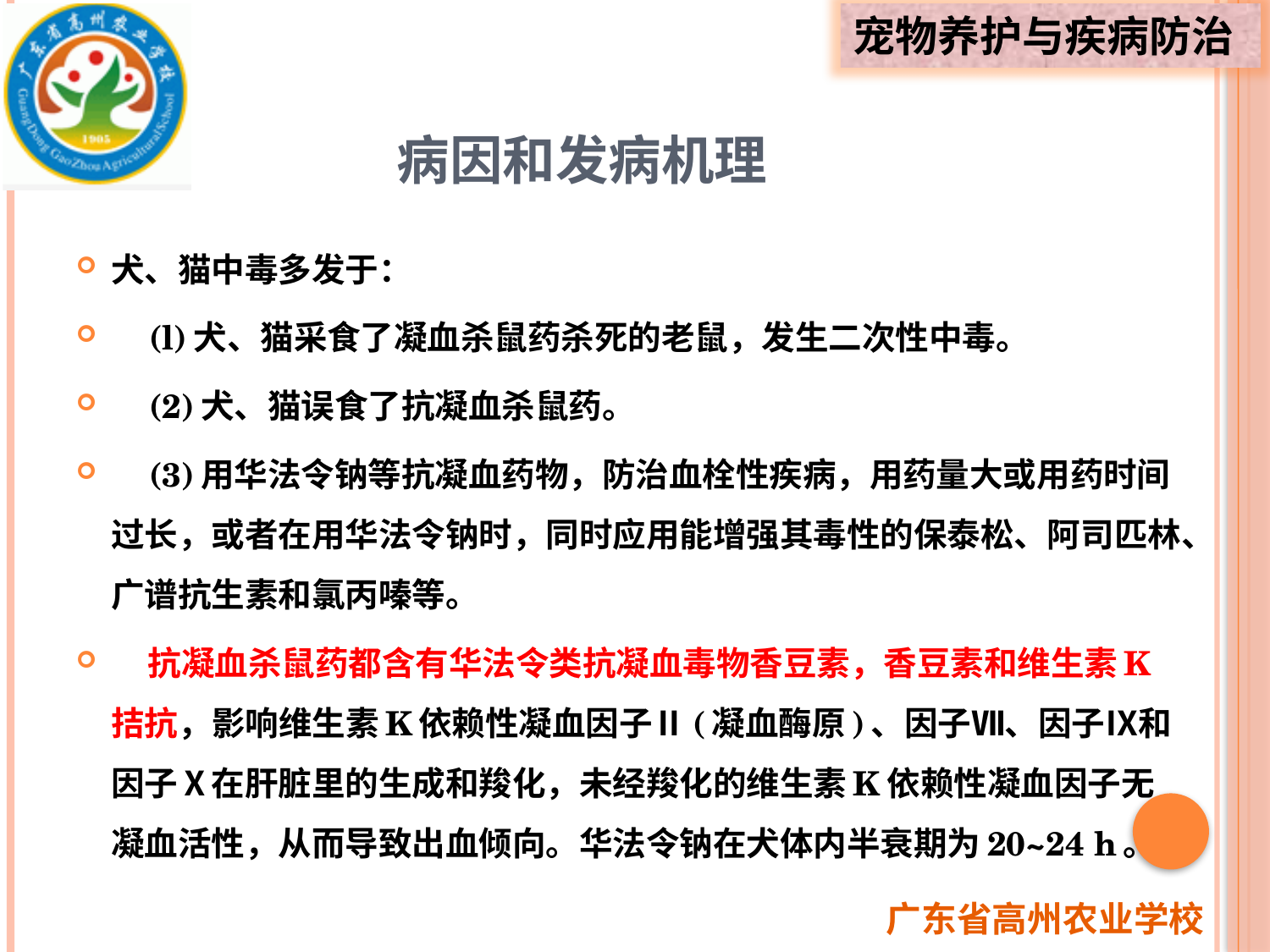

# 病因和发病机理
犬、猫中毒多发于：
    (l)犬、猫采食了凝血杀鼠药杀死的老鼠，发生二次性中毒。
    (2)犬、猫误食了抗凝血杀鼠药。
    (3)用华法令钠等抗凝血药物，防治血栓性疾病，用药量大或用药时间过长，或者在用华法令钠时，同时应用能增强其毒性的保泰松、阿司匹林、广谱抗生素和氯丙嗪等。
    抗凝血杀鼠药都含有华法令类抗凝血毒物香豆素，香豆素和维生素K拮抗，影响维生素K依赖性凝血因子Ⅱ(凝血酶原)、因子Ⅶ、因子Ⅸ和因子Ⅹ在肝脏里的生成和羧化，未经羧化的维生素K依赖性凝血因子无凝血活性，从而导致出血倾向。华法令钠在犬体内半衰期为20~24 h。